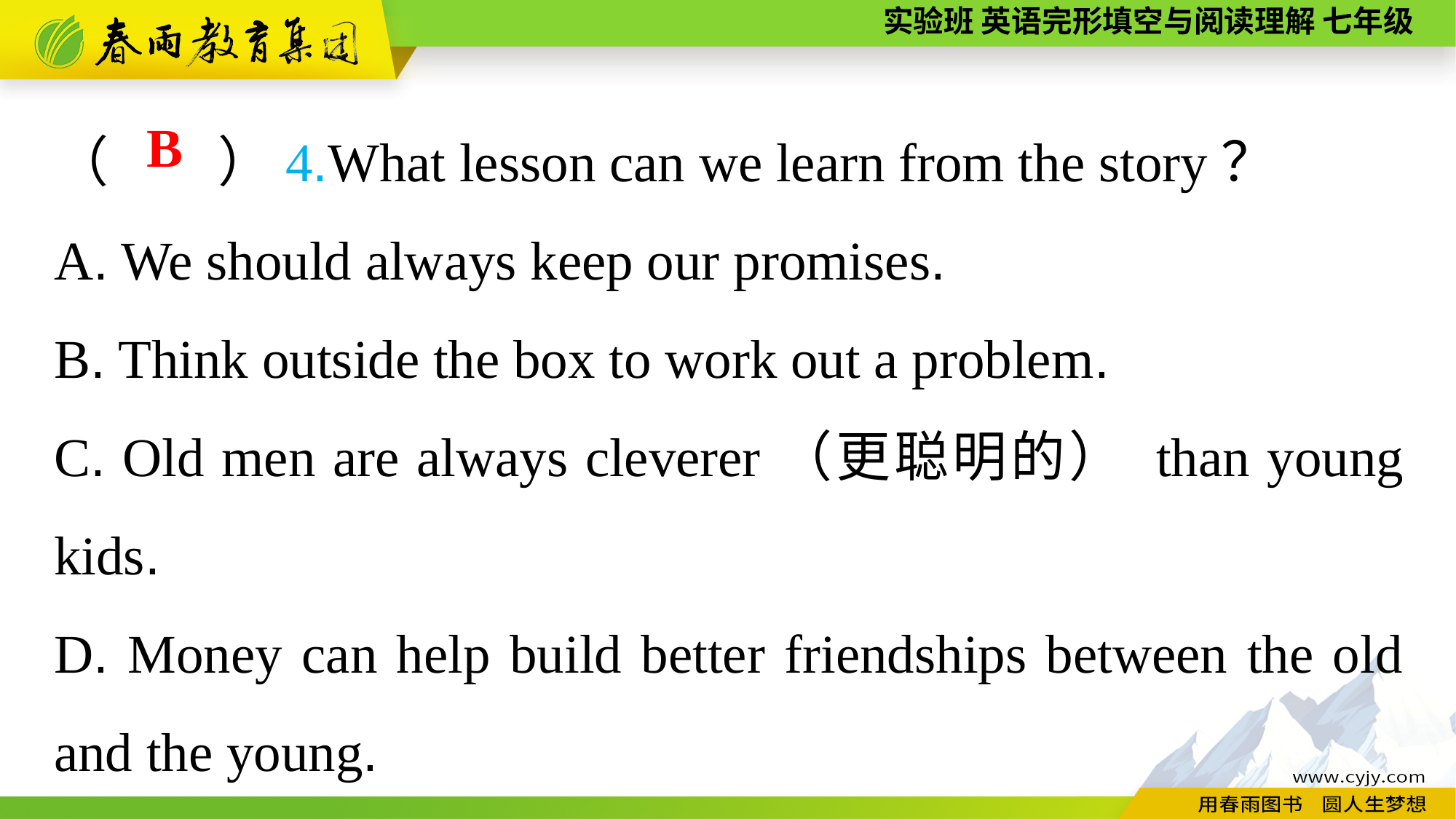

（　　）4.What lesson can we learn from the story？
A. We should always keep our promises.
B. Think outside the box to work out a problem.
C. Old men are always cleverer（更聪明的） than young kids.
D. Money can help build better friendships between the old and the young.
B